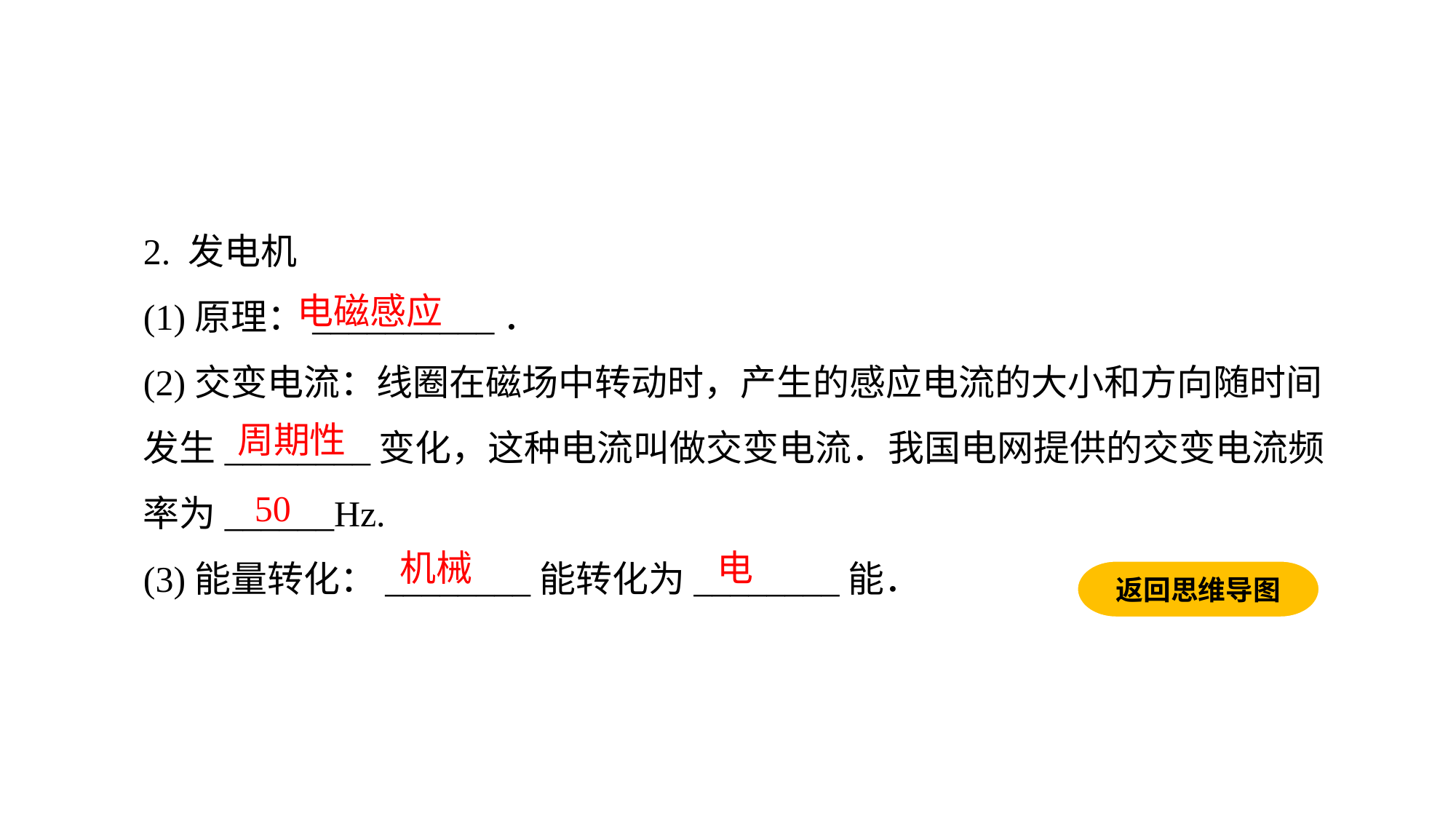

2. 发电机
(1)原理：__________．
(2)交变电流：线圈在磁场中转动时，产生的感应电流的大小和方向随时间发生________变化，这种电流叫做交变电流．我国电网提供的交变电流频率为______Hz.
(3)能量转化：________能转化为________能．
电磁感应
周期性
50
机械
电
返回思维导图